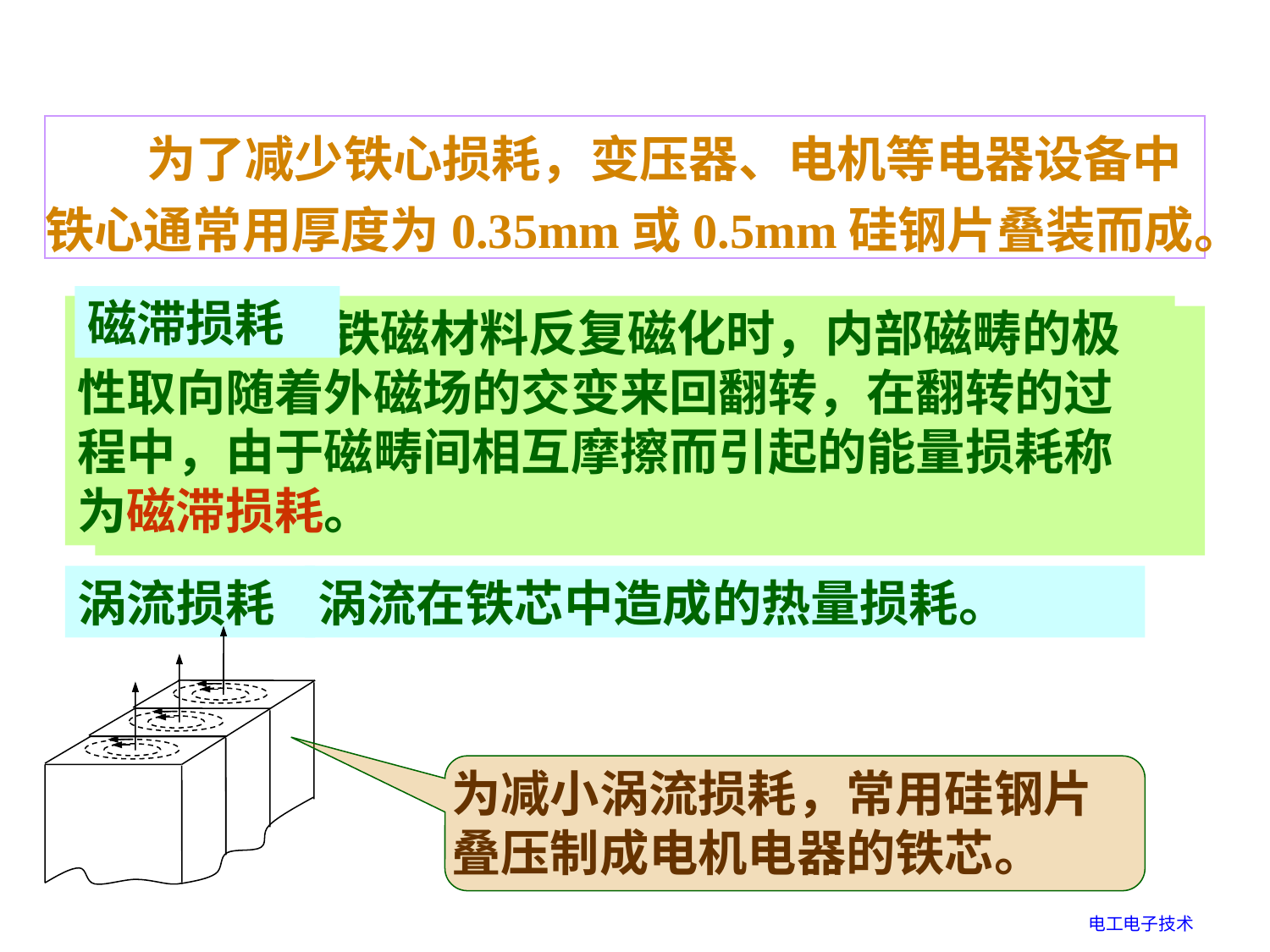

为了减少铁心损耗，变压器、电机等电器设备中铁心通常用厚度为0.35mm或0.5mm硅钢片叠装而成。
磁滞损耗
                      铁磁材料反复磁化时，内部磁畴的极性取向随着外磁场的交变来回翻转，在翻转的过程中，由于磁畴间相互摩擦而引起的能量损耗称为磁滞损耗。
磁滞损耗
                      铁磁材料反复磁化时，内部磁畴的极性取向随着外磁场的交变来回翻转，在翻转的过程中，由于磁畴间相互摩擦而引起的能量损耗称为磁滞损耗。
涡流损耗
涡流在铁芯中造成的热量损耗。

为减小涡流损耗，常用硅钢片叠压制成电机电器的铁芯。
电工电子技术